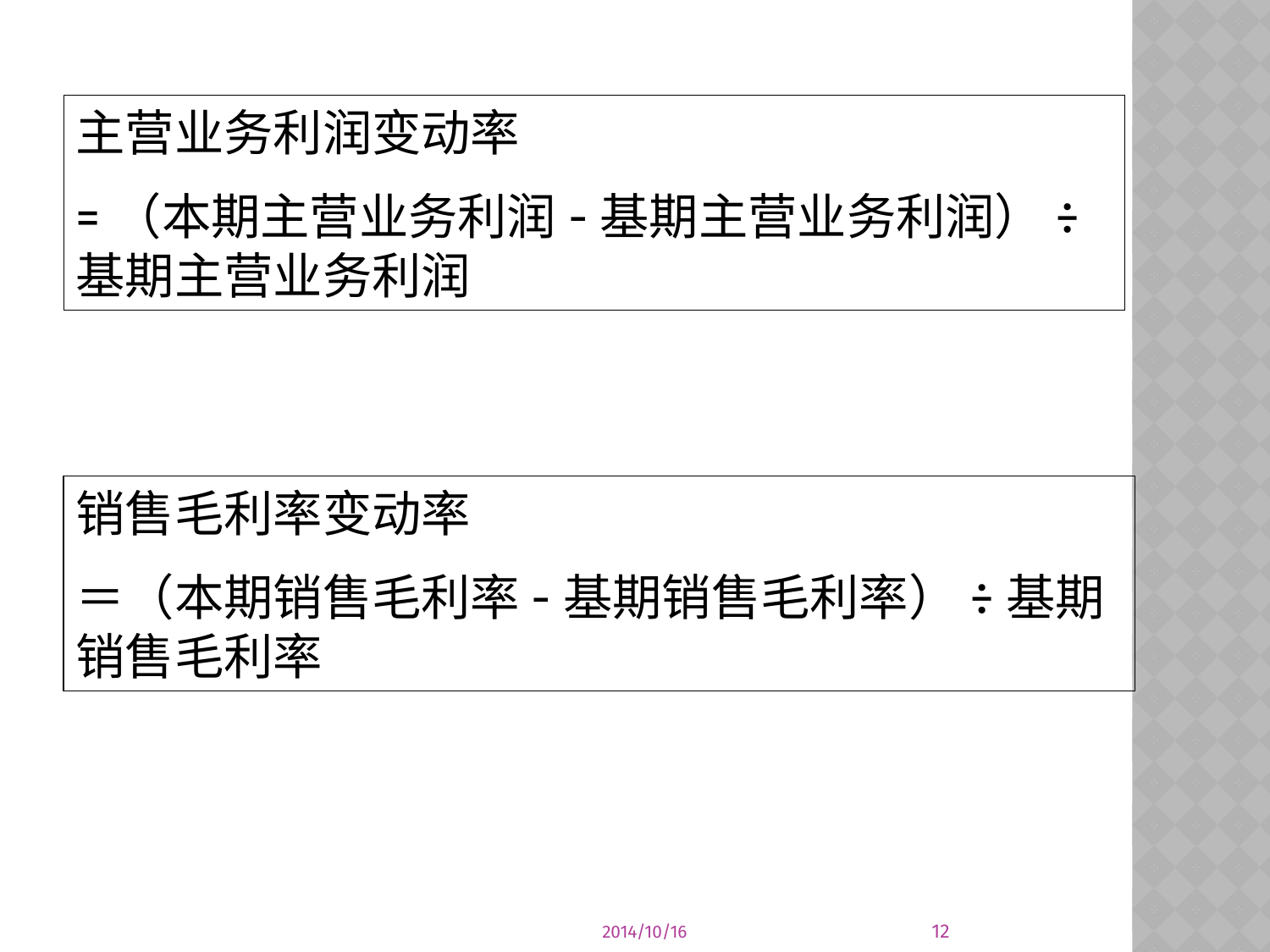

主营业务利润变动率
=（本期主营业务利润-基期主营业务利润）÷基期主营业务利润
销售毛利率变动率
＝（本期销售毛利率-基期销售毛利率）÷基期销售毛利率
12
2014/10/16